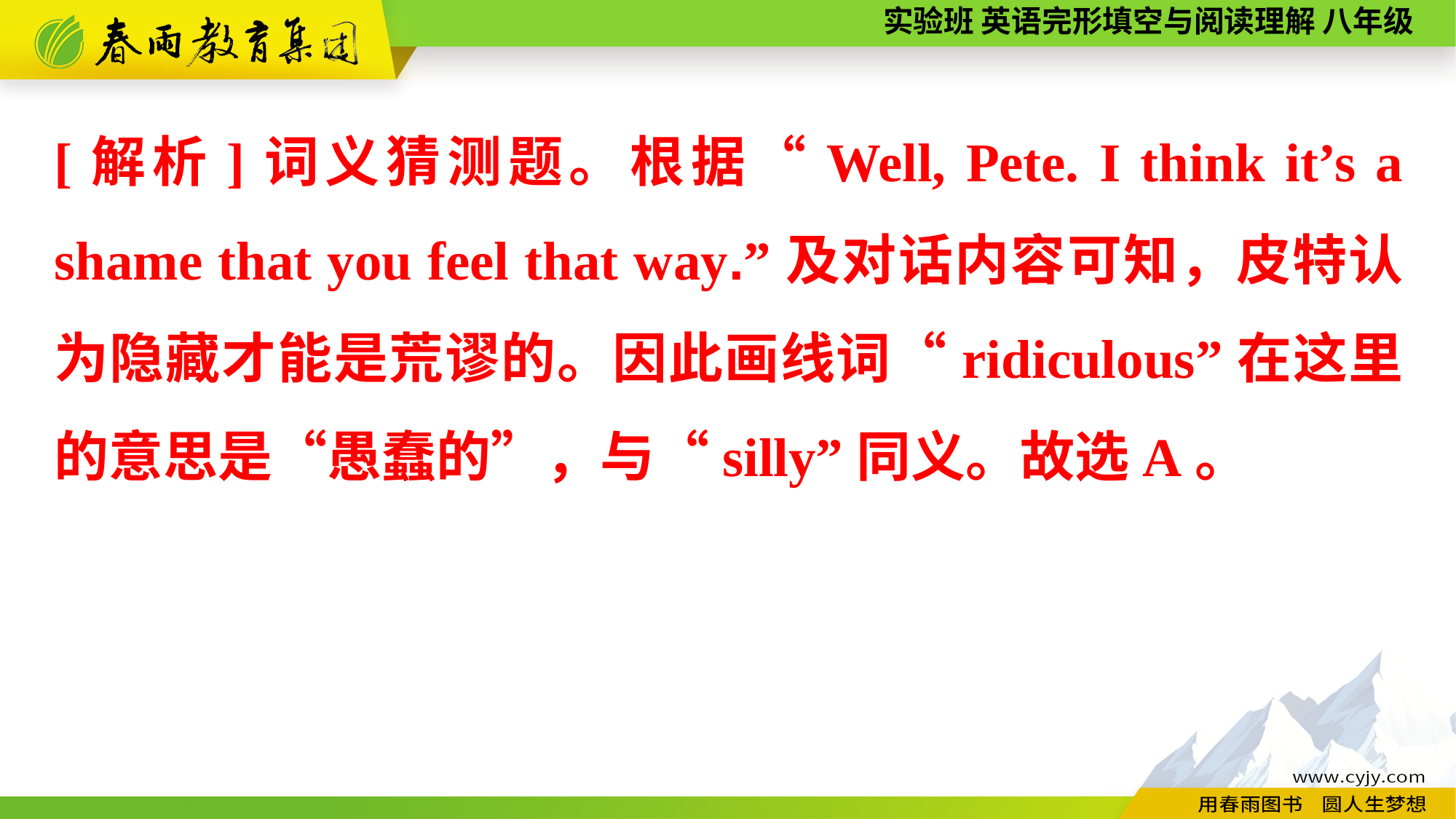

[解析]词义猜测题。根据“Well, Pete. I think it’s a shame that you feel that way.”及对话内容可知，皮特认为隐藏才能是荒谬的。因此画线词“ridiculous”在这里的意思是“愚蠢的”，与“silly”同义。故选A。